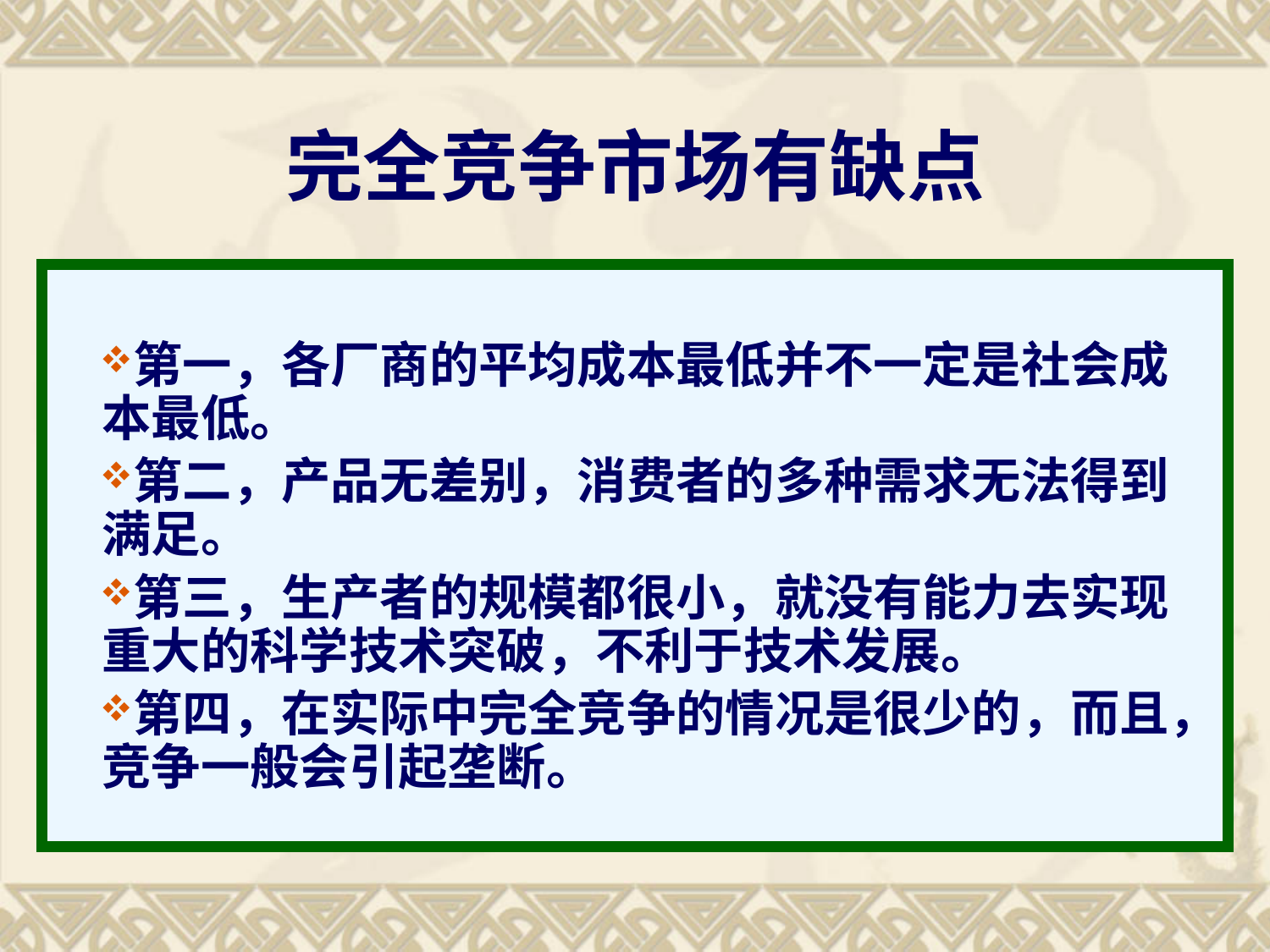

# 完全竞争市场有缺点

第一，各厂商的平均成本最低并不一定是社会成本最低。
第二，产品无差别，消费者的多种需求无法得到满足。
第三，生产者的规模都很小，就没有能力去实现重大的科学技术突破，不利于技术发展。
第四，在实际中完全竞争的情况是很少的，而且，竞争一般会引起垄断。